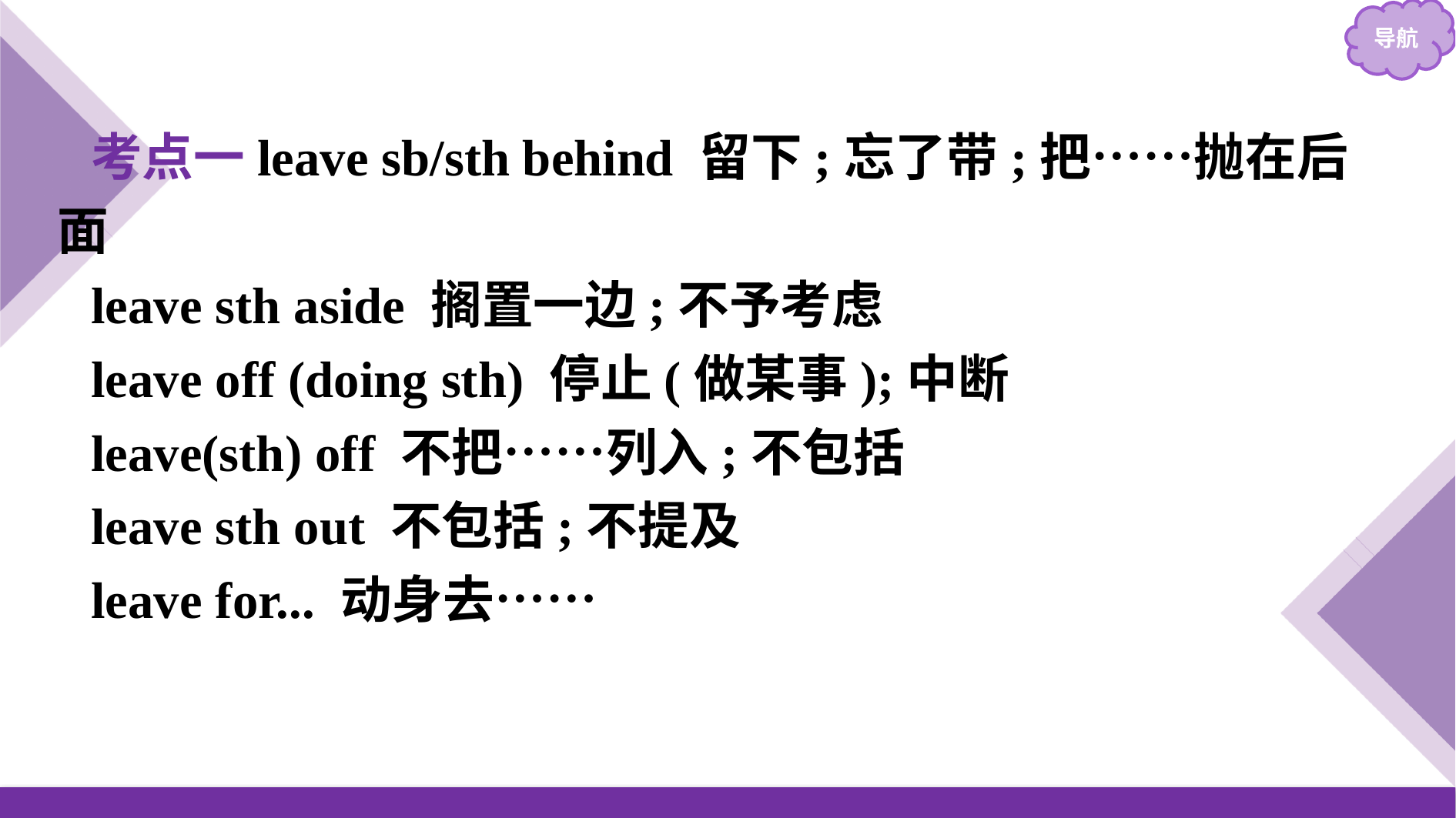

考点一leave sb/sth behind 留下;忘了带;把……抛在后面
leave sth aside 搁置一边;不予考虑
leave off (doing sth) 停止(做某事);中断
leave(sth) off 不把……列入;不包括
leave sth out 不包括;不提及
leave for... 动身去……